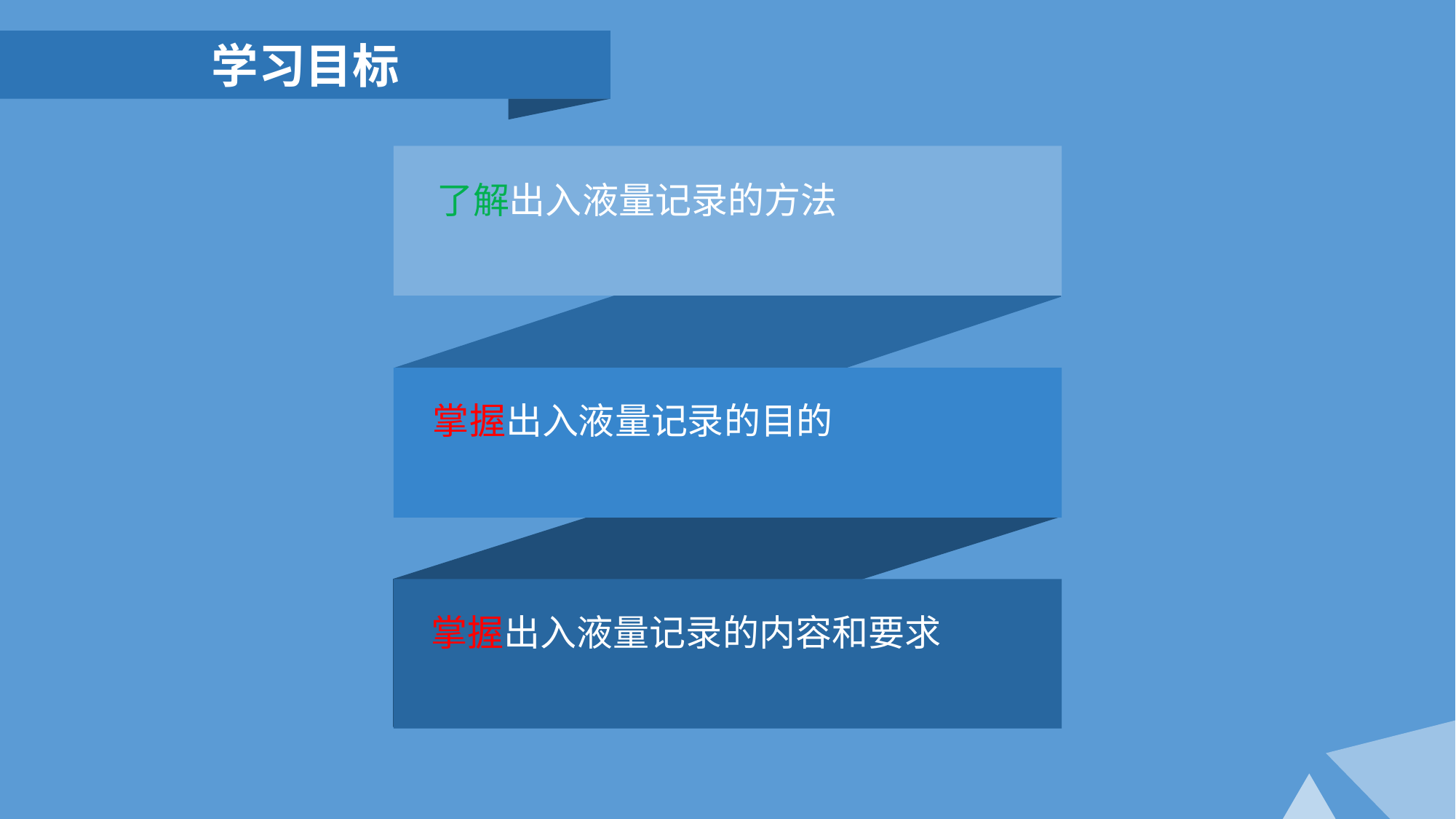

学习目标

了解出入液量记录的方法

掌握出入液量记录的目的

掌握出入液量记录的内容和要求